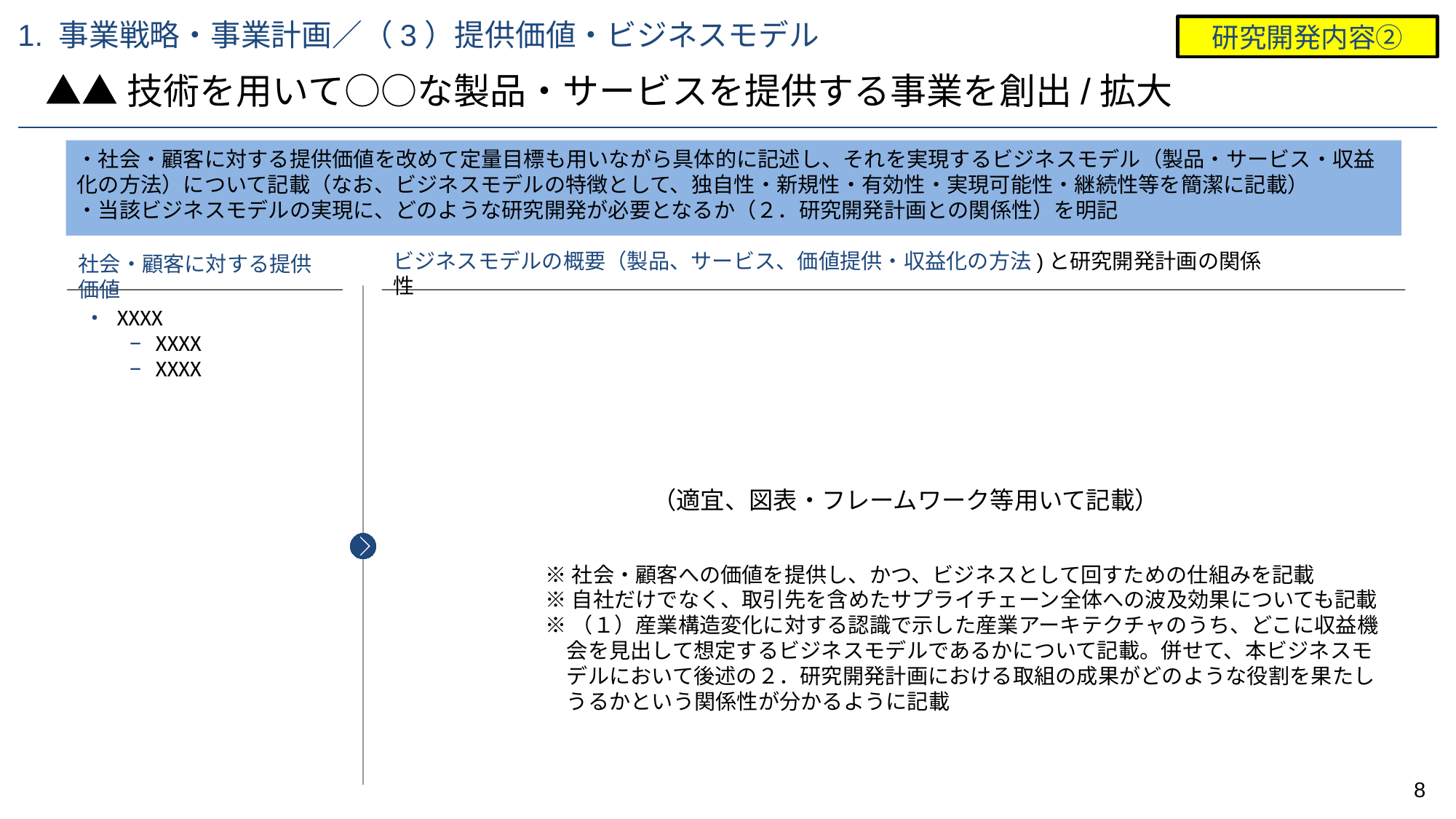

研究開発内容②
1. 事業戦略・事業計画／（3）提供価値・ビジネスモデル
▲▲技術を用いて○○な製品・サービスを提供する事業を創出/拡大
・社会・顧客に対する提供価値を改めて定量目標も用いながら具体的に記述し、それを実現するビジネスモデル（製品・サービス・収益化の方法）について記載（なお、ビジネスモデルの特徴として、独自性・新規性・有効性・実現可能性・継続性等を簡潔に記載）
・当該ビジネスモデルの実現に、どのような研究開発が必要となるか（２．研究開発計画との関係性）を明記

ビジネスモデルの概要（製品、サービス、価値提供・収益化の方法)と研究開発計画の関係性
社会・顧客に対する提供価値
XXXX
XXXX
XXXX
（適宜、図表・フレームワーク等用いて記載）

※社会・顧客への価値を提供し、かつ、ビジネスとして回すための仕組みを記載
※自社だけでなく、取引先を含めたサプライチェーン全体への波及効果についても記載
※（１）産業構造変化に対する認識で示した産業アーキテクチャのうち、どこに収益機会を見出して想定するビジネスモデルであるかについて記載。併せて、本ビジネスモデルにおいて後述の２．研究開発計画における取組の成果がどのような役割を果たしうるかという関係性が分かるように記載